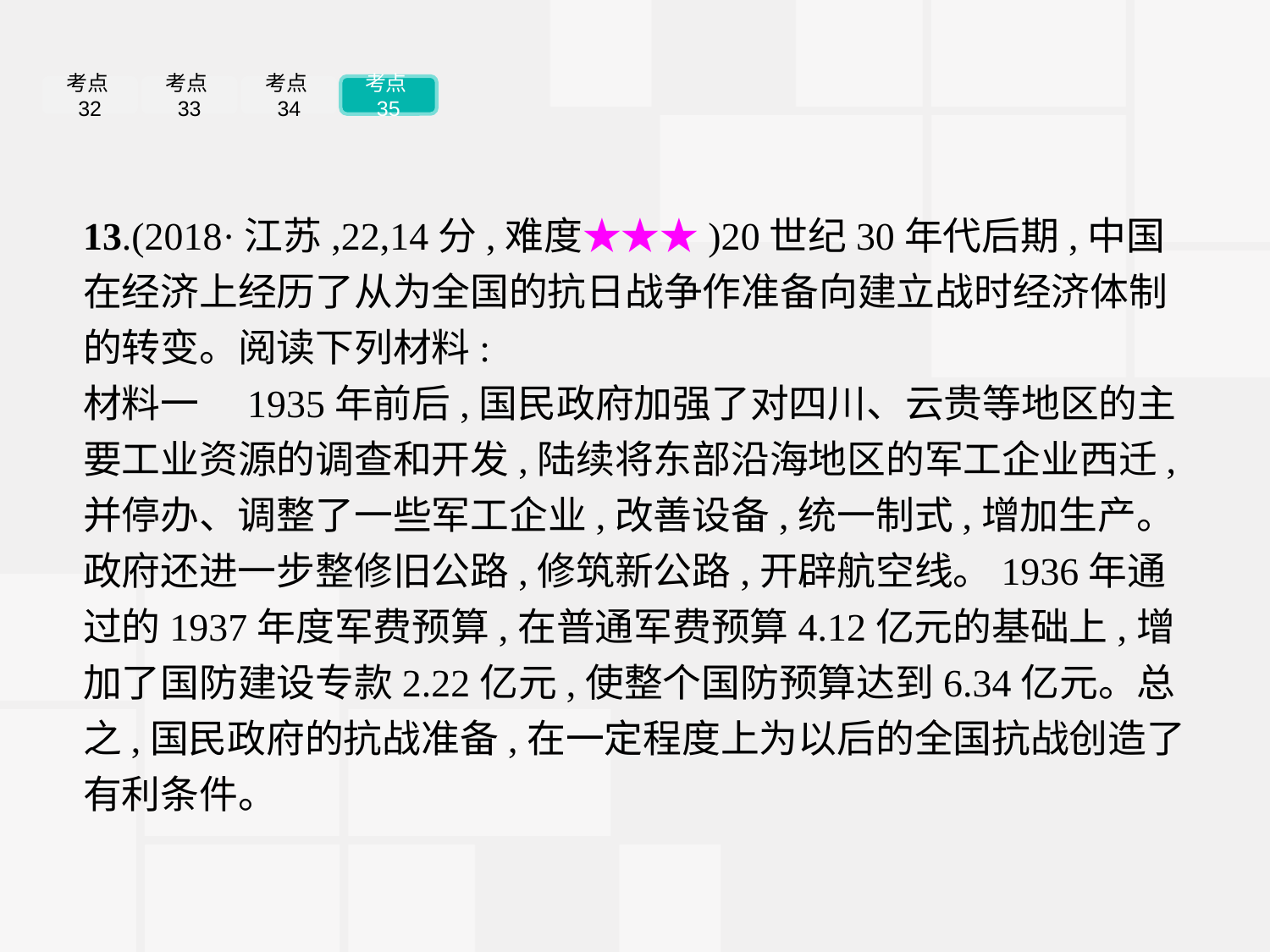

考点32
考点33
考点34
考点35
13.(2018·江苏,22,14分,难度★★★)20世纪30年代后期,中国在经济上经历了从为全国的抗日战争作准备向建立战时经济体制的转变。阅读下列材料:
材料一　1935年前后,国民政府加强了对四川、云贵等地区的主要工业资源的调查和开发,陆续将东部沿海地区的军工企业西迁,并停办、调整了一些军工企业,改善设备,统一制式,增加生产。政府还进一步整修旧公路,修筑新公路,开辟航空线。1936年通过的1937年度军费预算,在普通军费预算4.12亿元的基础上,增加了国防建设专款2.22亿元,使整个国防预算达到6.34亿元。总之,国民政府的抗战准备,在一定程度上为以后的全国抗战创造了有利条件。